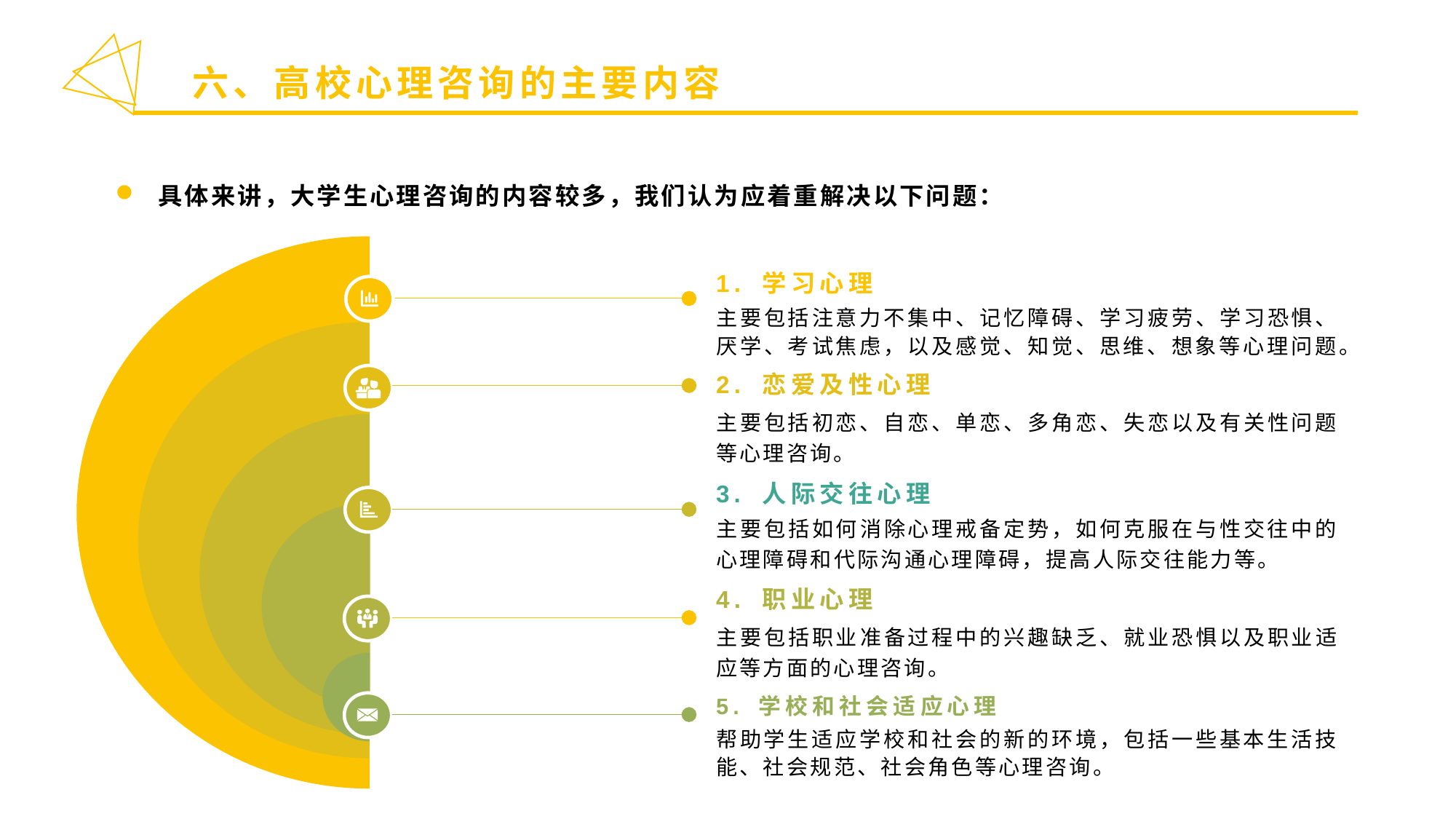

六、高校心理咨询的主要内容
具体来讲，大学生心理咨询的内容较多，我们认为应着重解决以下问题：
1. 学习心理

主要包括注意力不集中、记忆障碍、学习疲劳、学习恐惧、厌学、考试焦虑，以及感觉、知觉、思维、想象等心理问题。

2. 恋爱及性心理

主要包括初恋、自恋、单恋、多角恋、失恋以及有关性问题等心理咨询。

3. 人际交往心理

主要包括如何消除心理戒备定势，如何克服在与性交往中的心理障碍和代际沟通心理障碍，提高人际交往能力等。
4. 职业心理

主要包括职业准备过程中的兴趣缺乏、就业恐惧以及职业适应等方面的心理咨询。

5. 学校和社会适应心理

帮助学生适应学校和社会的新的环境，包括一些基本生活技能、社会规范、社会角色等心理咨询。